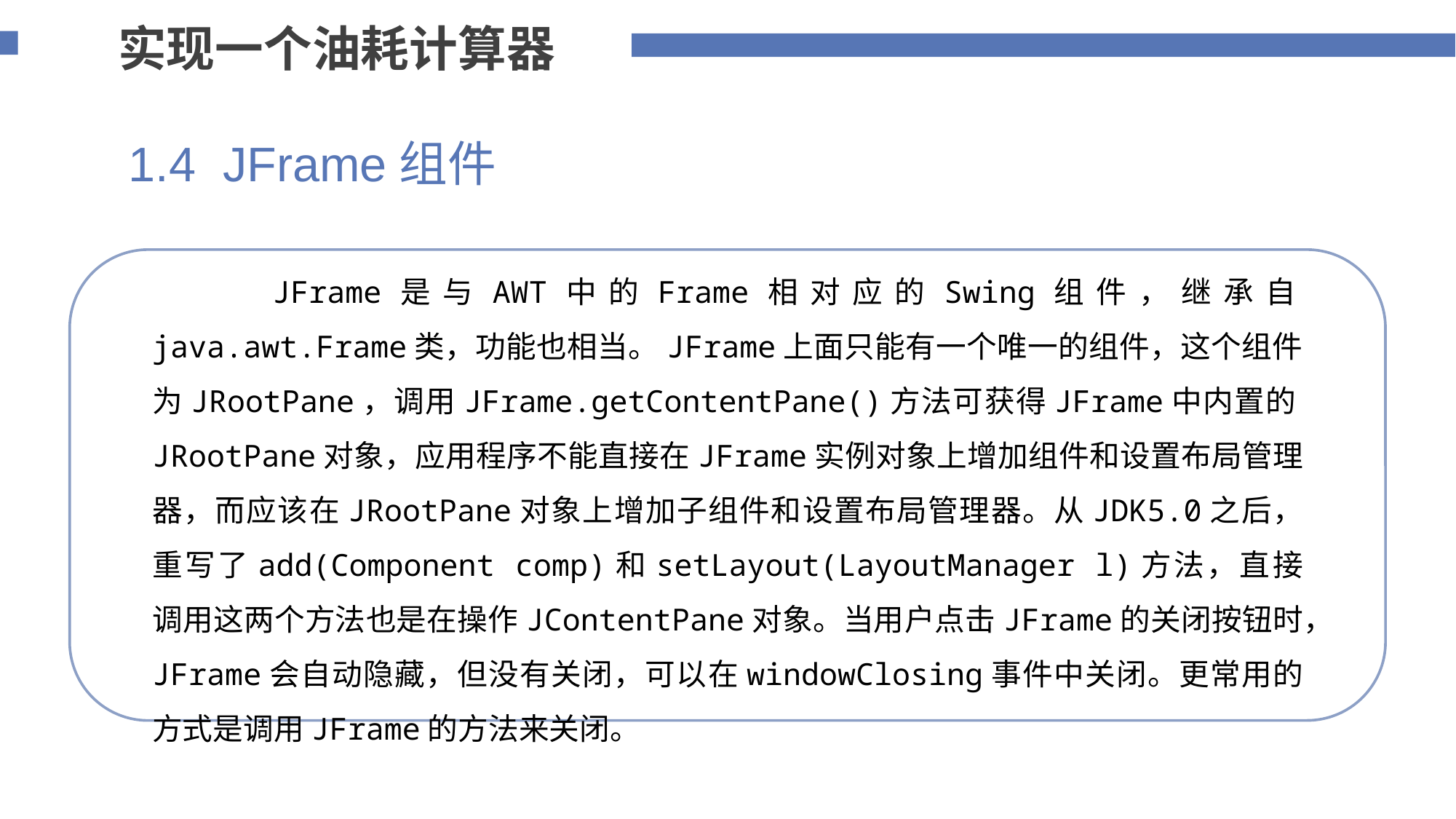

实现一个油耗计算器

1.4  JFrame组件

    JFrame是与AWT中的Frame相对应的Swing组件，继承自java.awt.Frame类，功能也相当。JFrame上面只能有一个唯一的组件，这个组件为JRootPane，调用JFrame.getContentPane()方法可获得JFrame中内置的JRootPane对象，应用程序不能直接在JFrame实例对象上增加组件和设置布局管理器，而应该在JRootPane对象上增加子组件和设置布局管理器。从JDK5.0之后，重写了add(Component comp)和setLayout(LayoutManager l)方法，直接调用这两个方法也是在操作JContentPane对象。当用户点击JFrame的关闭按钮时，JFrame会自动隐藏，但没有关闭，可以在windowClosing事件中关闭。更常用的方式是调用JFrame的方法来关闭。